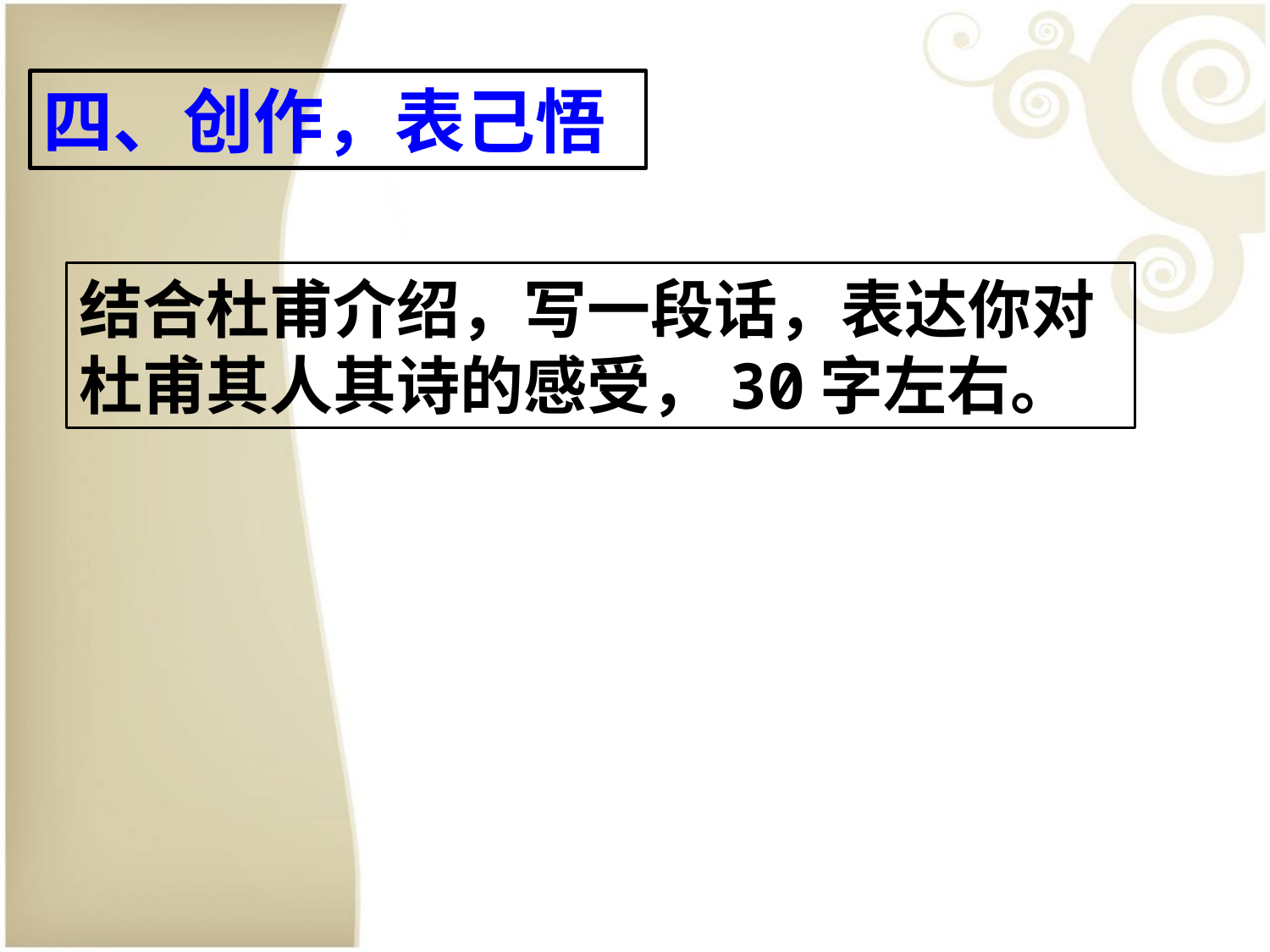

#
四、创作，表己悟

结合杜甫介绍，写一段话，表达你对杜甫其人其诗的感受，30字左右。